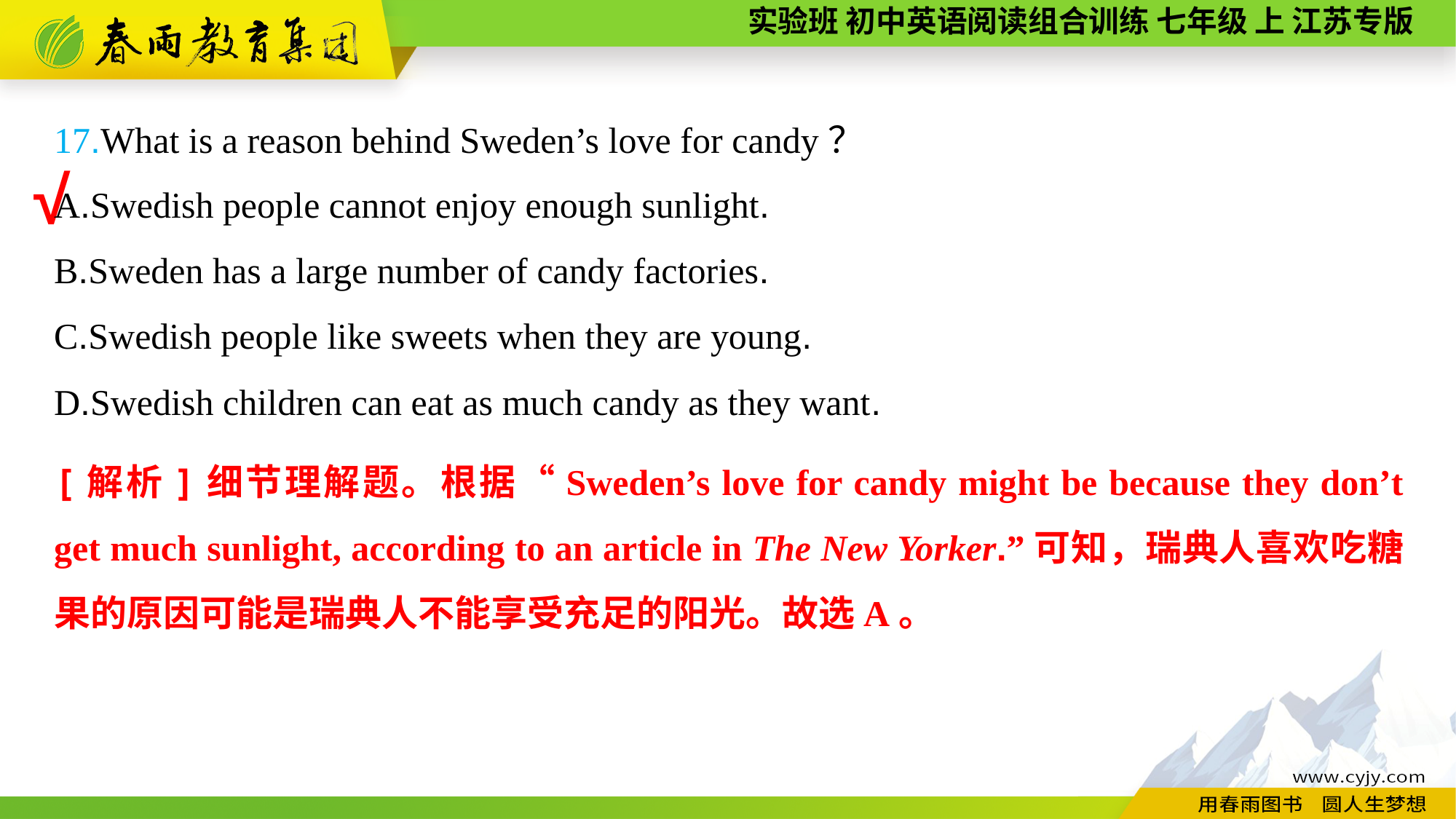

17.What is a reason behind Sweden’s love for candy？
A.Swedish people cannot enjoy enough sunlight.
B.Sweden has a large number of candy factories.
C.Swedish people like sweets when they are young.
D.Swedish children can eat as much candy as they want.
√
[解析]细节理解题。根据“Sweden’s love for candy might be because they don’t get much sunlight, according to an article in The New Yorker.”可知，瑞典人喜欢吃糖果的原因可能是瑞典人不能享受充足的阳光。故选A。